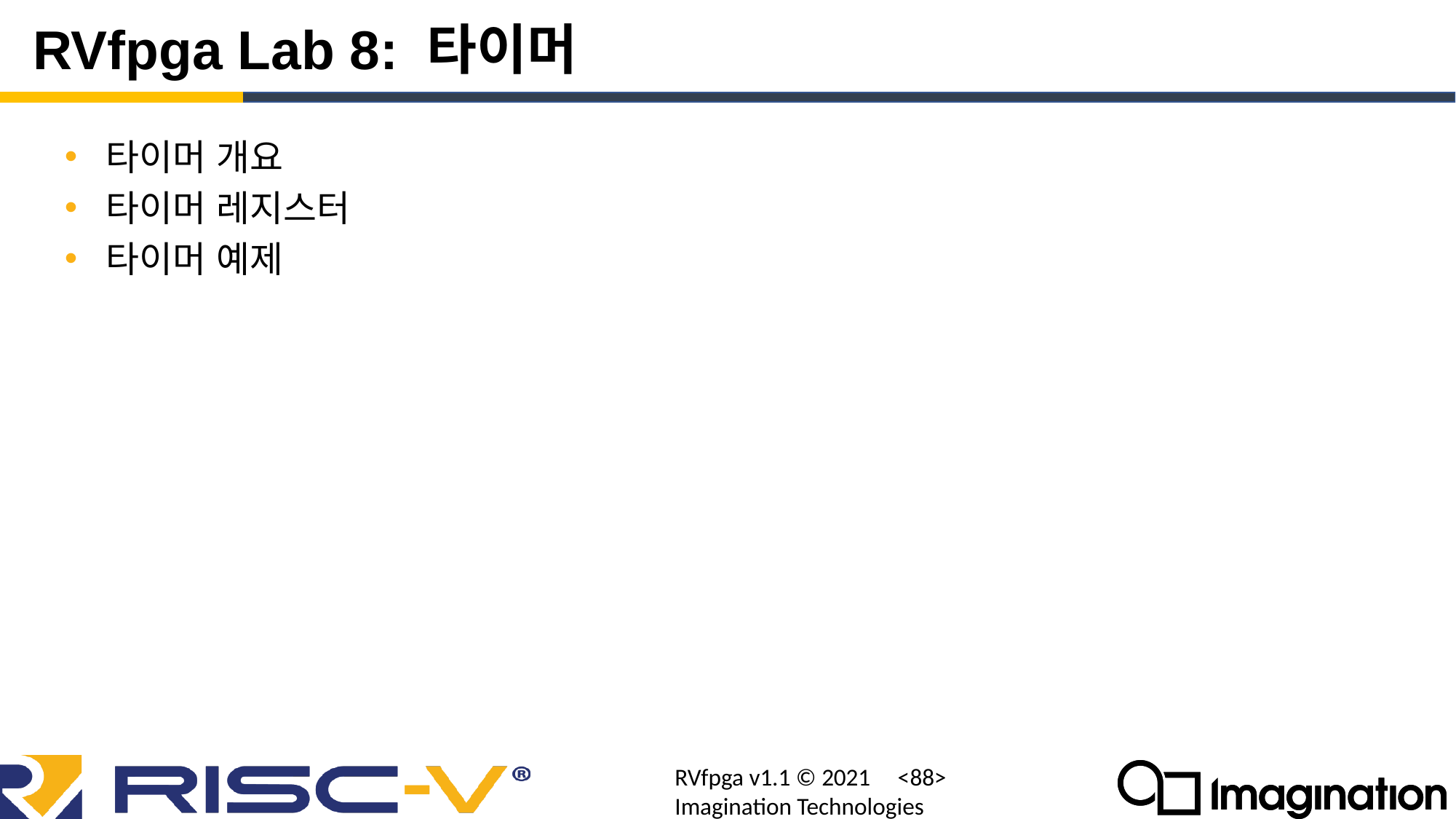

# RVfpga Lab 8: 타이머
타이머 개요
타이머 레지스터
타이머 예제